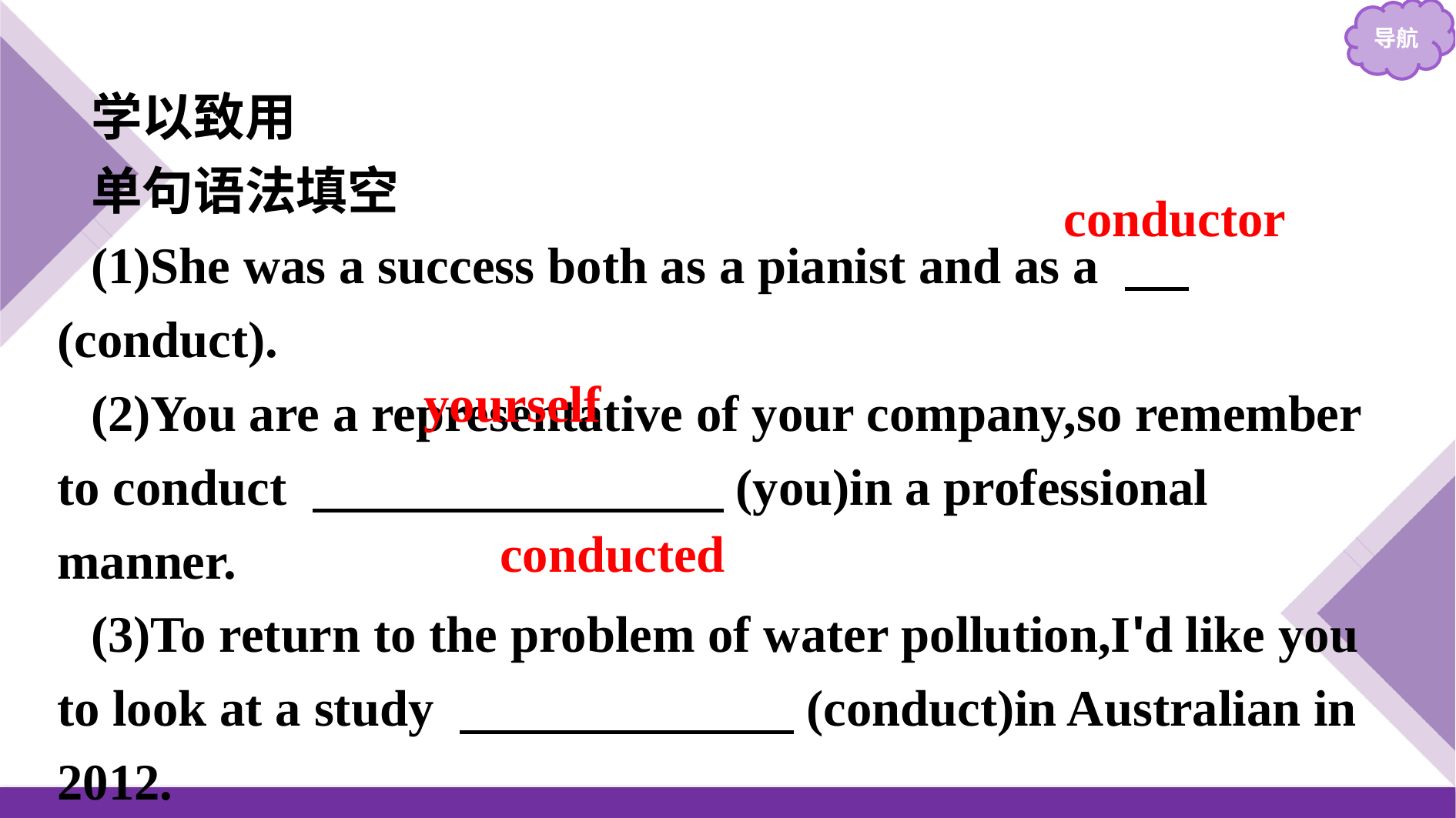

学以致用
单句语法填空
(1)She was a success both as a pianist and as a 　  (conduct).
(2)You are a representative of your company,so remember to conduct 　　　　　　　　(you)in a professional manner.
(3)To return to the problem of water pollution,I'd like you to look at a study 　　　　　　 (conduct)in Australian in 2012.
conductor
yourself
conducted